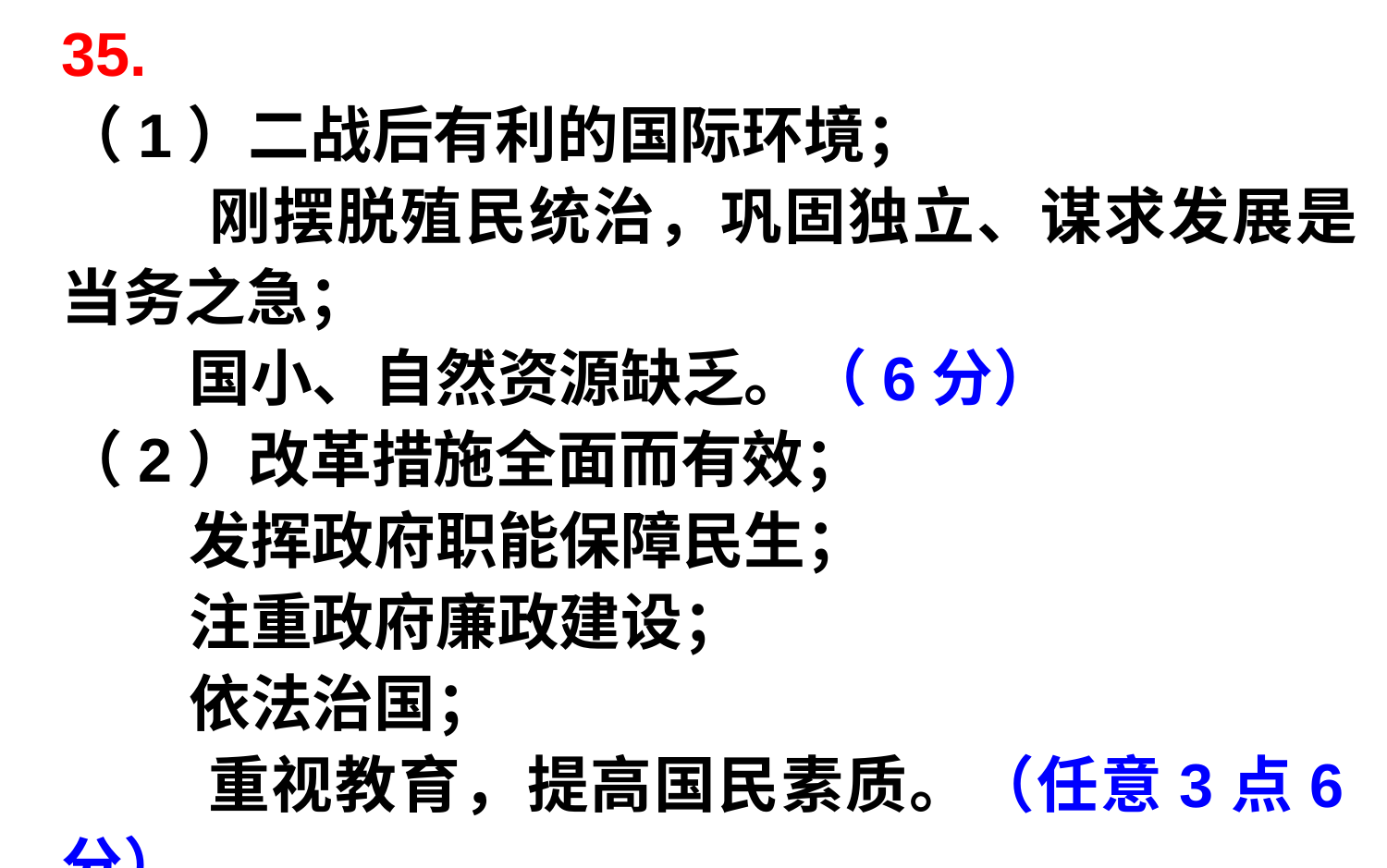

35.
（1）二战后有利的国际环境；
        刚摆脱殖民统治，巩固独立、谋求发展是当务之急；
        国小、自然资源缺乏。（6分）
（2）改革措施全面而有效；
        发挥政府职能保障民生；
        注重政府廉政建设；
        依法治国；
        重视教育，提高国民素质。（任意3点6分）